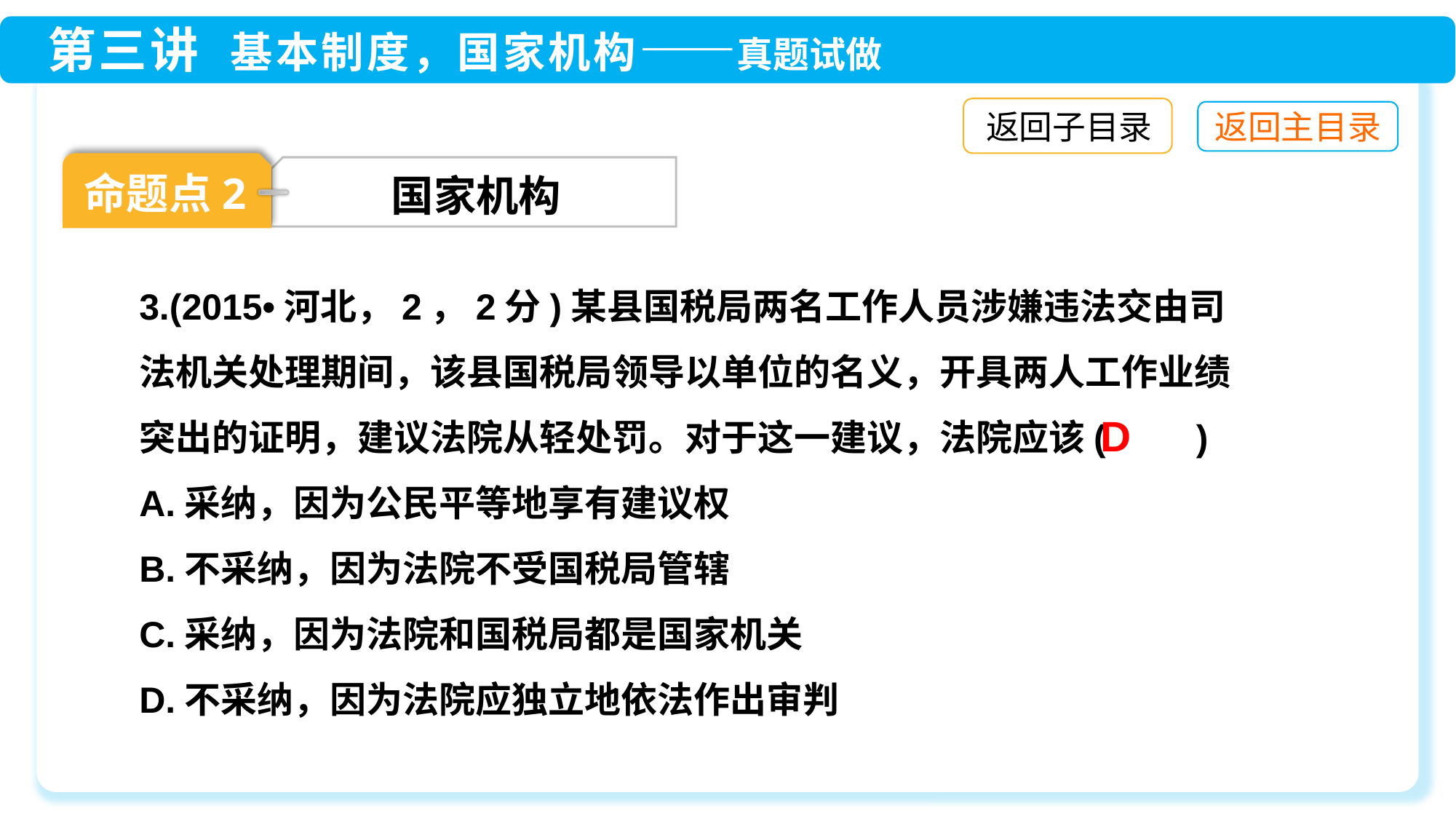

返回子目录

命题点2
国家机构

3.(2015•河北，2，2分)某县国税局两名工作人员涉嫌违法交由司法机关处理期间，该县国税局领导以单位的名义，开具两人工作业绩突出的证明，建议法院从轻处罚。对于这一建议，法院应该(　　)
A.采纳，因为公民平等地享有建议权
B.不采纳，因为法院不受国税局管辖
C.采纳，因为法院和国税局都是国家机关
D.不采纳，因为法院应独立地依法作出审判
D